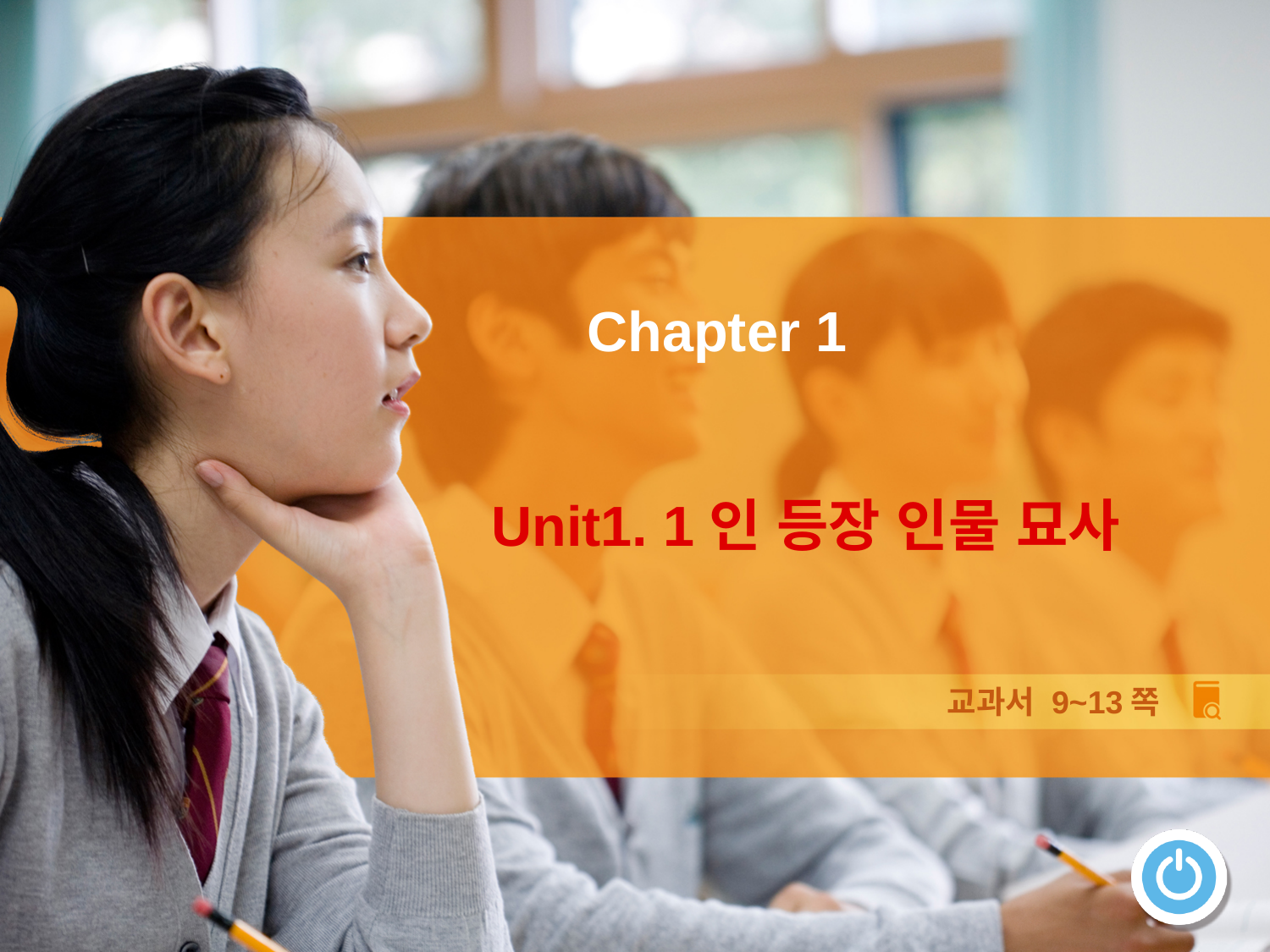

Chapter 1
Unit1. 1인 등장 인물 묘사
교과서 9~13쪽